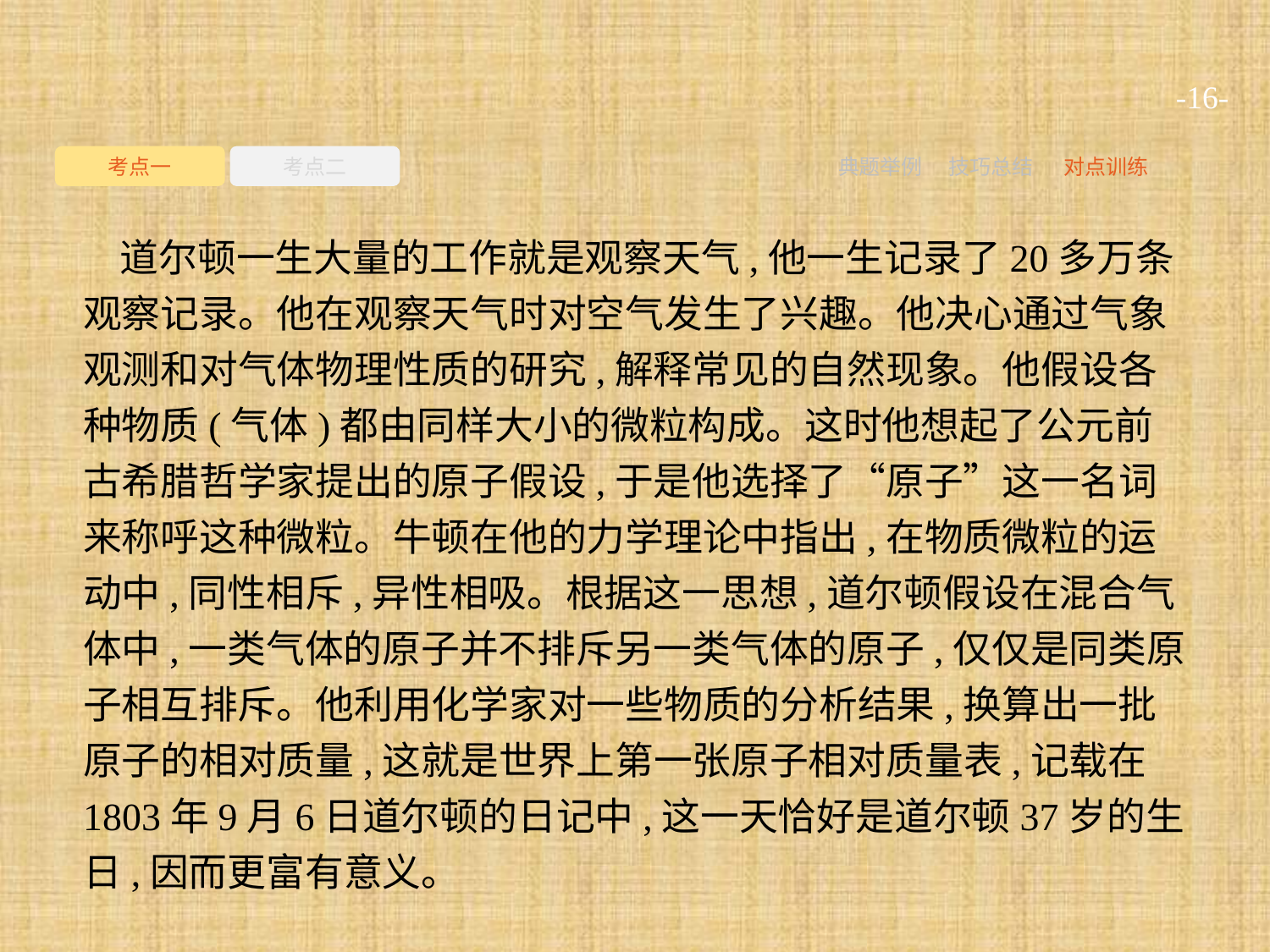

-16-
考点一
考点二
典题举例
技巧总结
对点训练
道尔顿一生大量的工作就是观察天气,他一生记录了20多万条观察记录。他在观察天气时对空气发生了兴趣。他决心通过气象观测和对气体物理性质的研究,解释常见的自然现象。他假设各种物质(气体)都由同样大小的微粒构成。这时他想起了公元前古希腊哲学家提出的原子假设,于是他选择了“原子”这一名词来称呼这种微粒。牛顿在他的力学理论中指出,在物质微粒的运动中,同性相斥,异性相吸。根据这一思想,道尔顿假设在混合气体中,一类气体的原子并不排斥另一类气体的原子,仅仅是同类原子相互排斥。他利用化学家对一些物质的分析结果,换算出一批原子的相对质量,这就是世界上第一张原子相对质量表,记载在1803年9月6日道尔顿的日记中,这一天恰好是道尔顿37岁的生日,因而更富有意义。